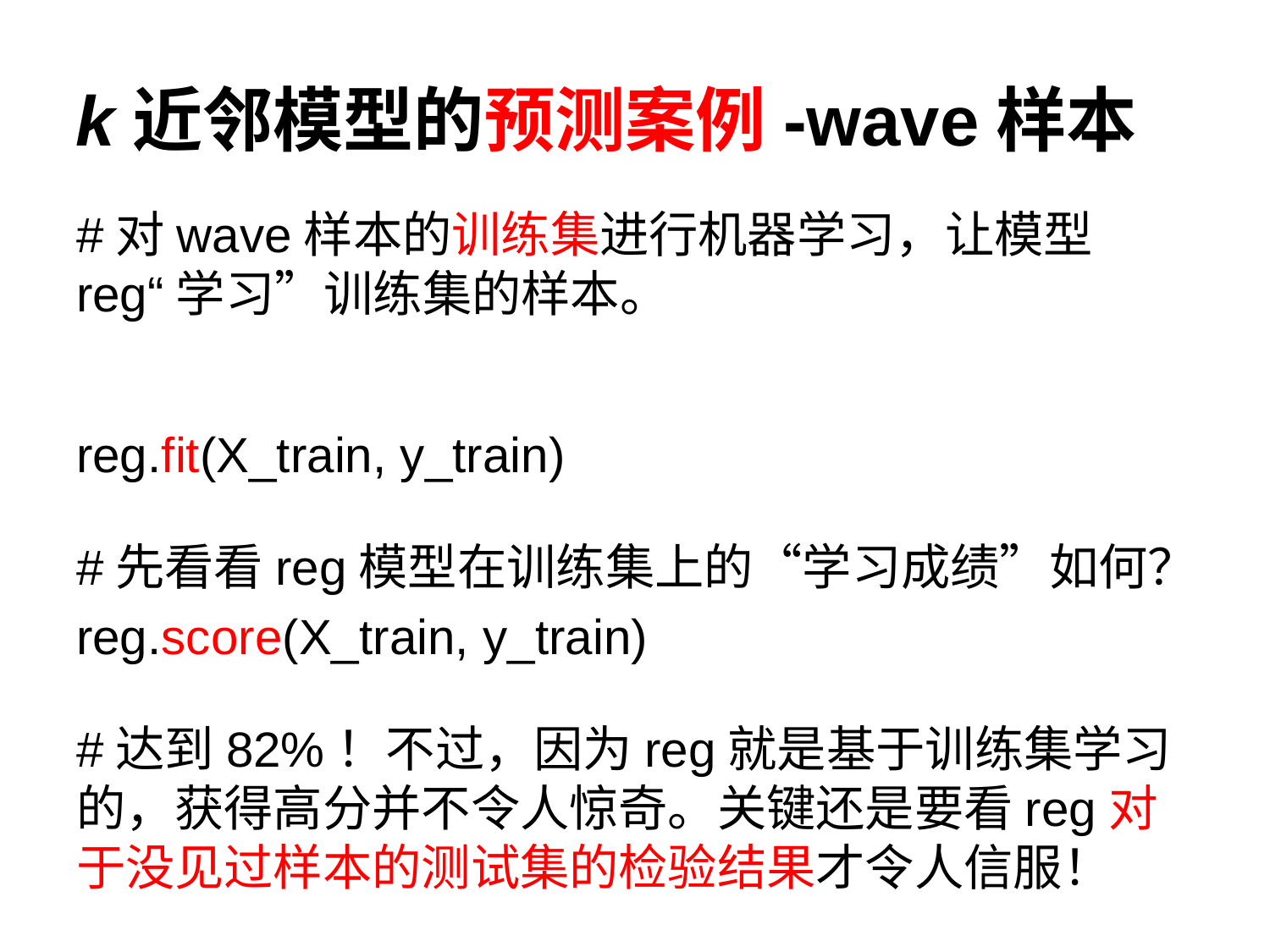

# k近邻模型的预测案例-wave样本
#对wave样本的训练集进行机器学习，让模型reg“学习”训练集的样本。

reg.fit(X_train, y_train)
#先看看reg模型在训练集上的“学习成绩”如何？
reg.score(X_train, y_train)
#达到82%！不过，因为reg就是基于训练集学习的，获得高分并不令人惊奇。关键还是要看reg对于没见过样本的测试集的检验结果才令人信服！